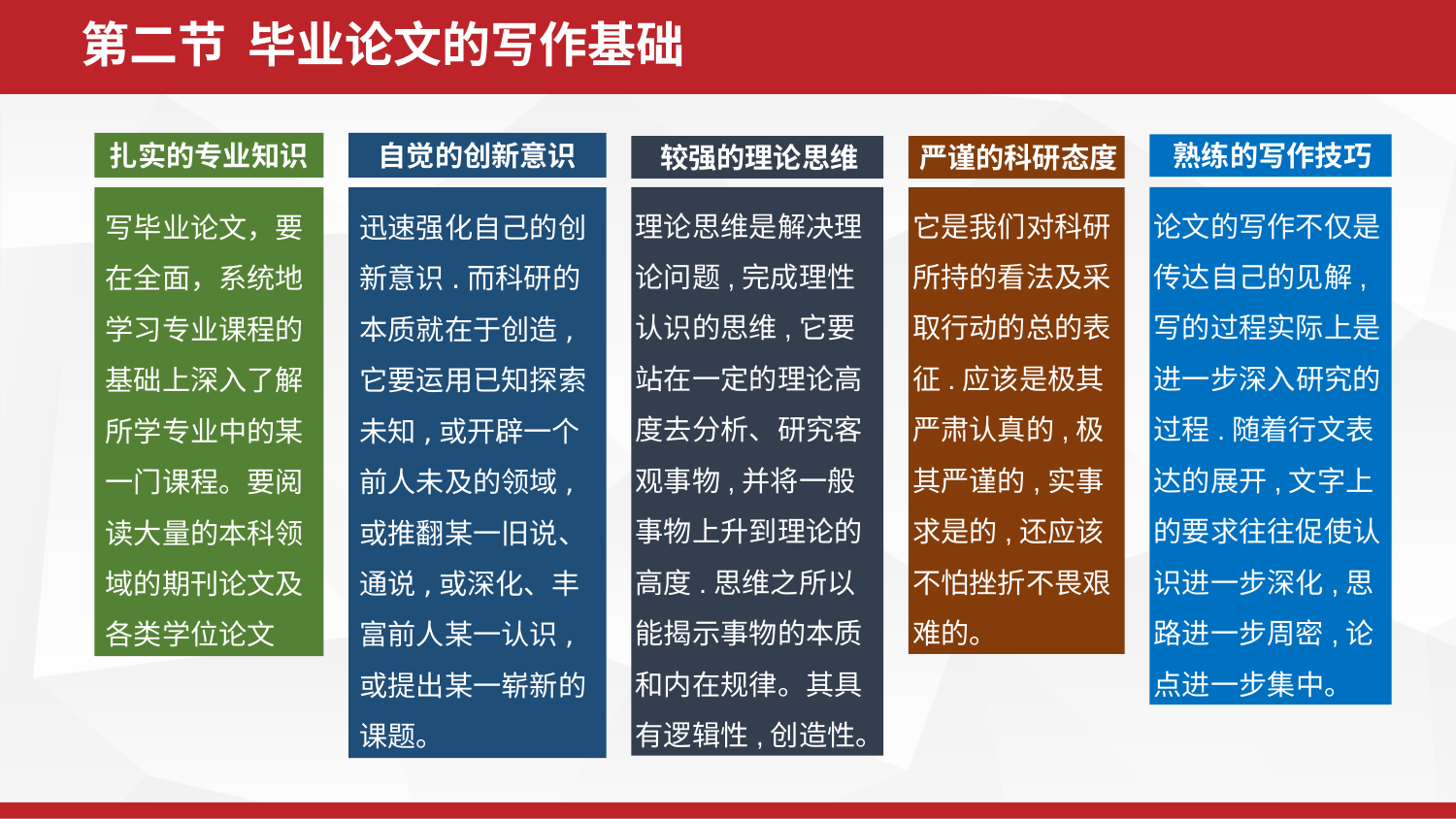

第二节  毕业论文的写作基础
扎实的专业知识
自觉的创新意识
熟练的写作技巧
较强的理论思维
严谨的科研态度
理论思维是解决理论问题,完成理性认识的思维,它要站在一定的理论高度去分析、研究客观事物,并将一般事物上升到理论的高度.思维之所以能揭示事物的本质和内在规律。其具有逻辑性,创造性。
论文的写作不仅是传达自己的见解,写的过程实际上是进一步深入研究的过程.随着行文表达的展开,文字上的要求往往促使认识进一步深化,思路进一步周密,论点进一步集中。
写毕业论文，要在全面，系统地学习专业课程的基础上深入了解所学专业中的某一门课程。要阅读大量的本科领域的期刊论文及各类学位论文
迅速强化自己的创新意识.而科研的本质就在于创造,它要运用已知探索未知,或开辟一个前人未及的领域,或推翻某一旧说、通说,或深化、丰富前人某一认识,或提出某一崭新的课题。
它是我们对科研所持的看法及采取行动的总的表征.应该是极其严肃认真的,极其严谨的,实事求是的,还应该不怕挫折不畏艰难的。